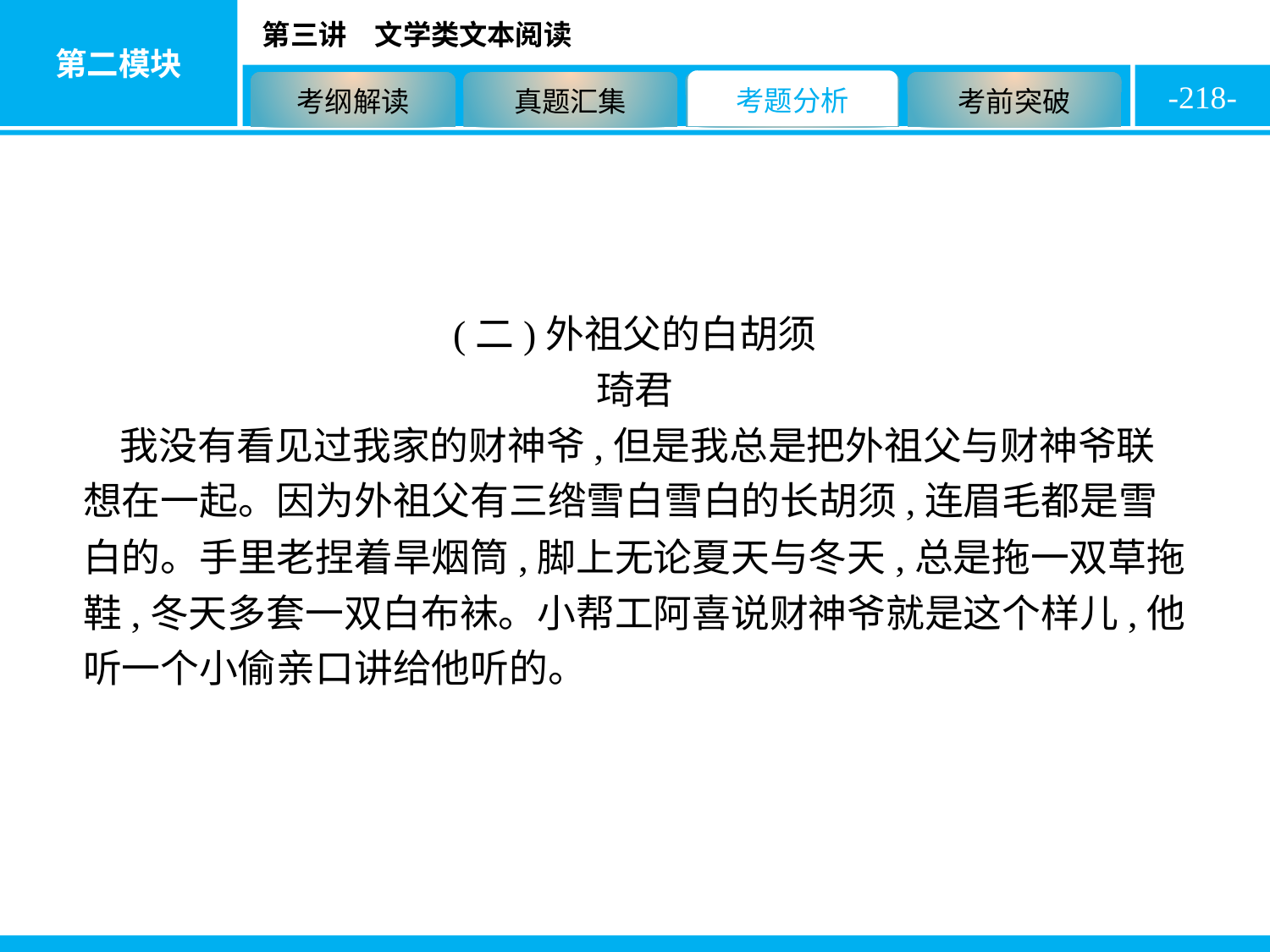

-218-
(二)外祖父的白胡须
琦君
我没有看见过我家的财神爷,但是我总是把外祖父与财神爷联想在一起。因为外祖父有三绺雪白雪白的长胡须,连眉毛都是雪白的。手里老捏着旱烟筒,脚上无论夏天与冬天,总是拖一双草拖鞋,冬天多套一双白布袜。小帮工阿喜说财神爷就是这个样儿,他听一个小偷亲口讲给他听的。